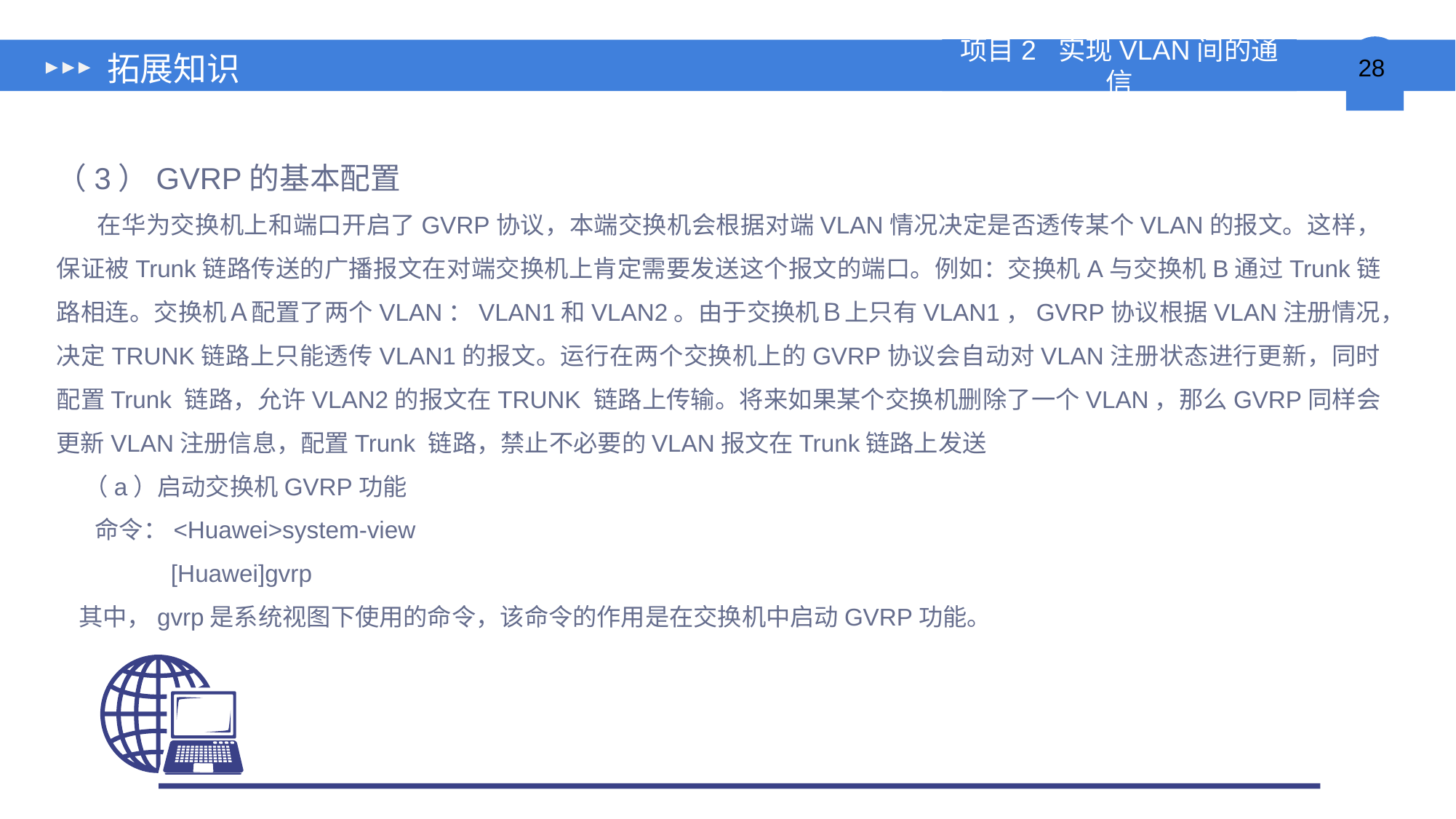

# 拓展知识
（3）GVRP的基本配置
      在华为交换机上和端口开启了GVRP协议，本端交换机会根据对端VLAN情况决定是否透传某个VLAN的报文。这样，保证被Trunk链路传送的广播报文在对端交换机上肯定需要发送这个报文的端口。例如：交换机A与交换机B通过Trunk链路相连。交换机Ａ配置了两个VLAN：VLAN1和VLAN2。由于交换机Ｂ上只有VLAN1，GVRP协议根据VLAN注册情况，决定TRUNK链路上只能透传VLAN1的报文。运行在两个交换机上的GVRP协议会自动对VLAN注册状态进行更新，同时配置Trunk 链路，允许VLAN2的报文在TRUNK 链路上传输。将来如果某个交换机删除了一个VLAN，那么GVRP同样会更新VLAN注册信息，配置Trunk 链路，禁止不必要的VLAN报文在Trunk链路上发送
    （a）启动交换机GVRP功能
      命令：<Huawei>system-view
                 [Huawei]gvrp
   其中，gvrp是系统视图下使用的命令，该命令的作用是在交换机中启动GVRP功能。